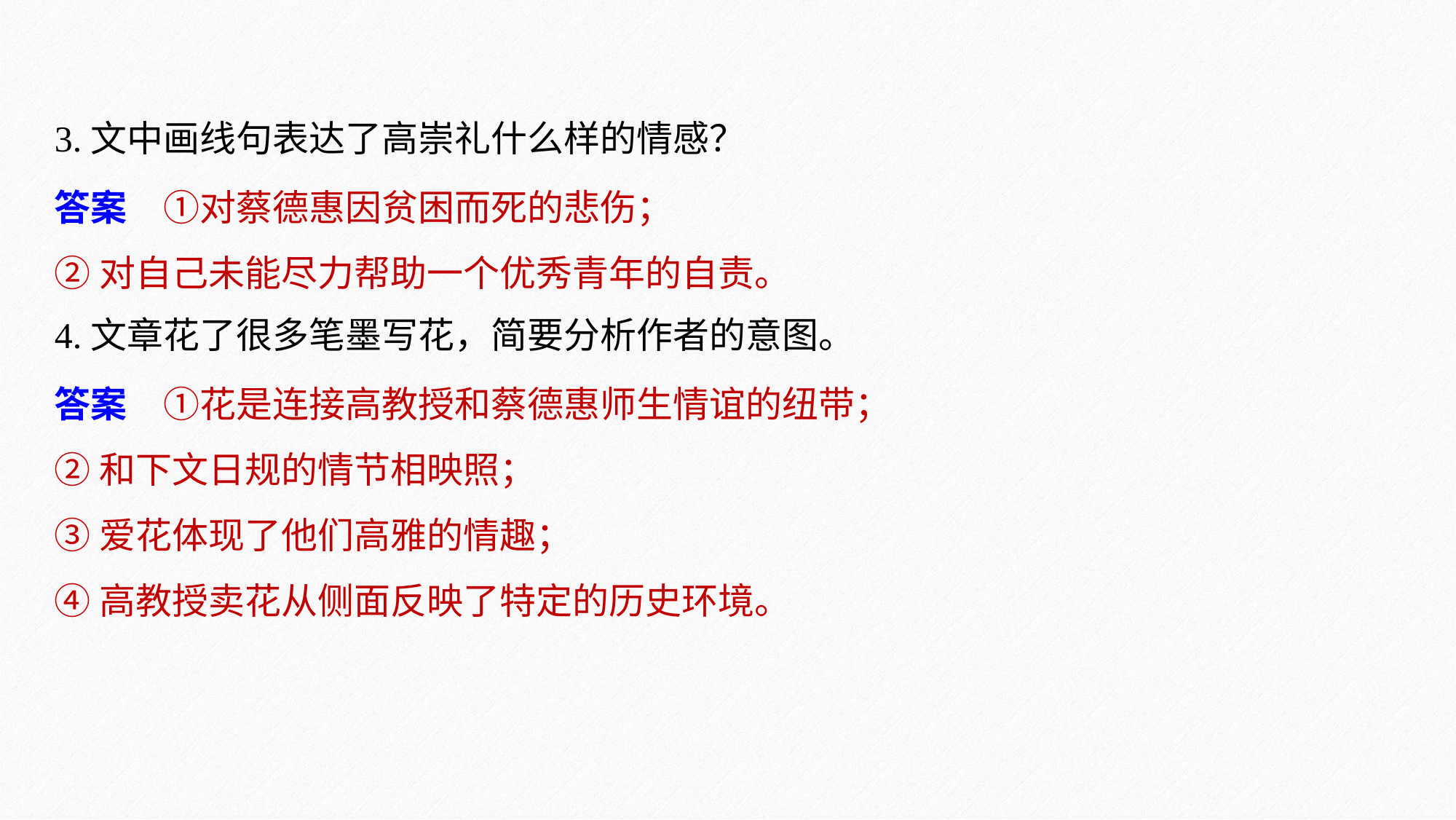

3.文中画线句表达了高崇礼什么样的情感？

4.文章花了很多笔墨写花，简要分析作者的意图。
答案　①对蔡德惠因贫困而死的悲伤；
②对自己未能尽力帮助一个优秀青年的自责。

答案　①花是连接高教授和蔡德惠师生情谊的纽带；
②和下文日规的情节相映照；
③爱花体现了他们高雅的情趣；
④高教授卖花从侧面反映了特定的历史环境。